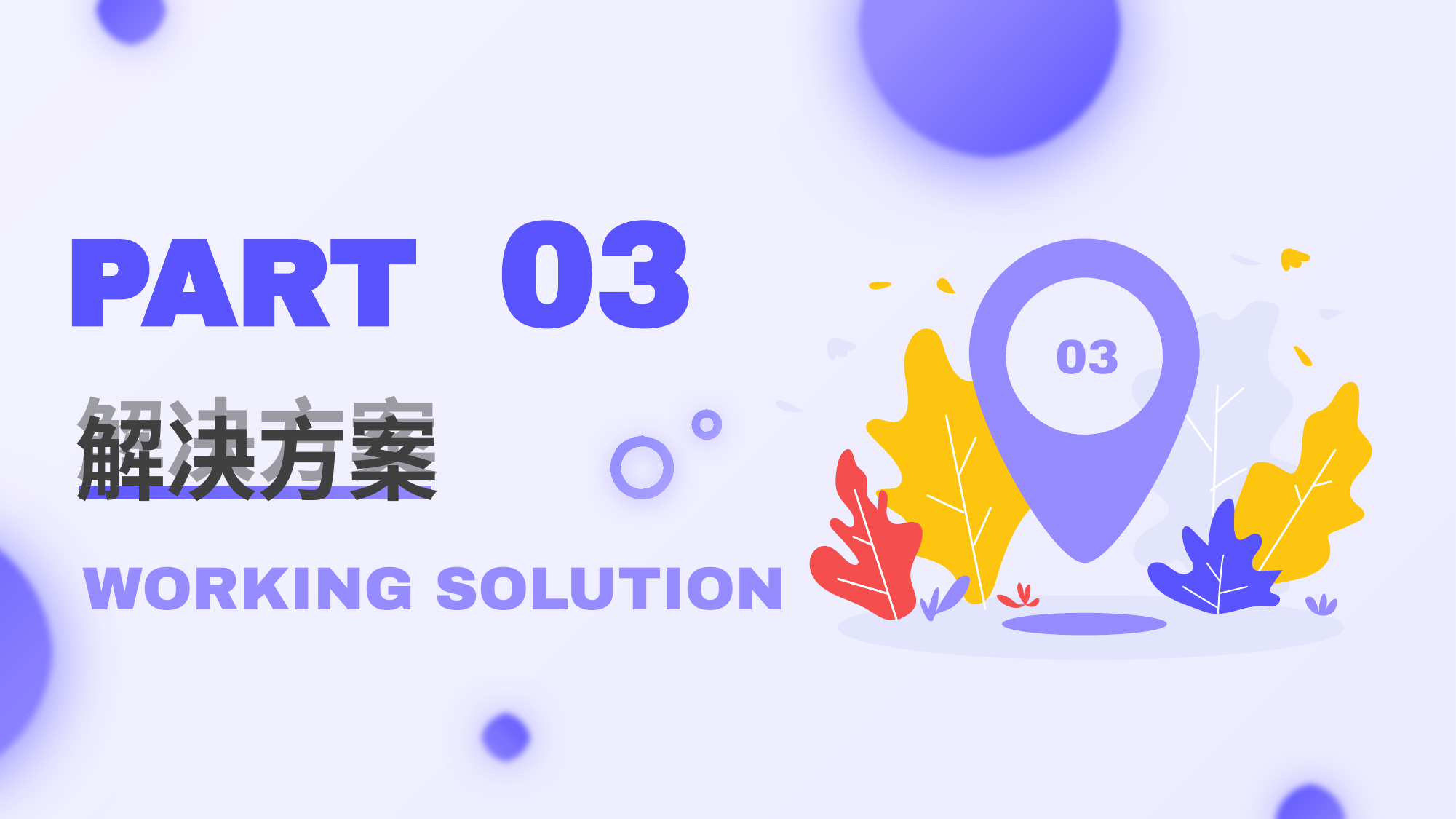

PART  03

03
解决方案
解决方案

WORKING SOLUTION